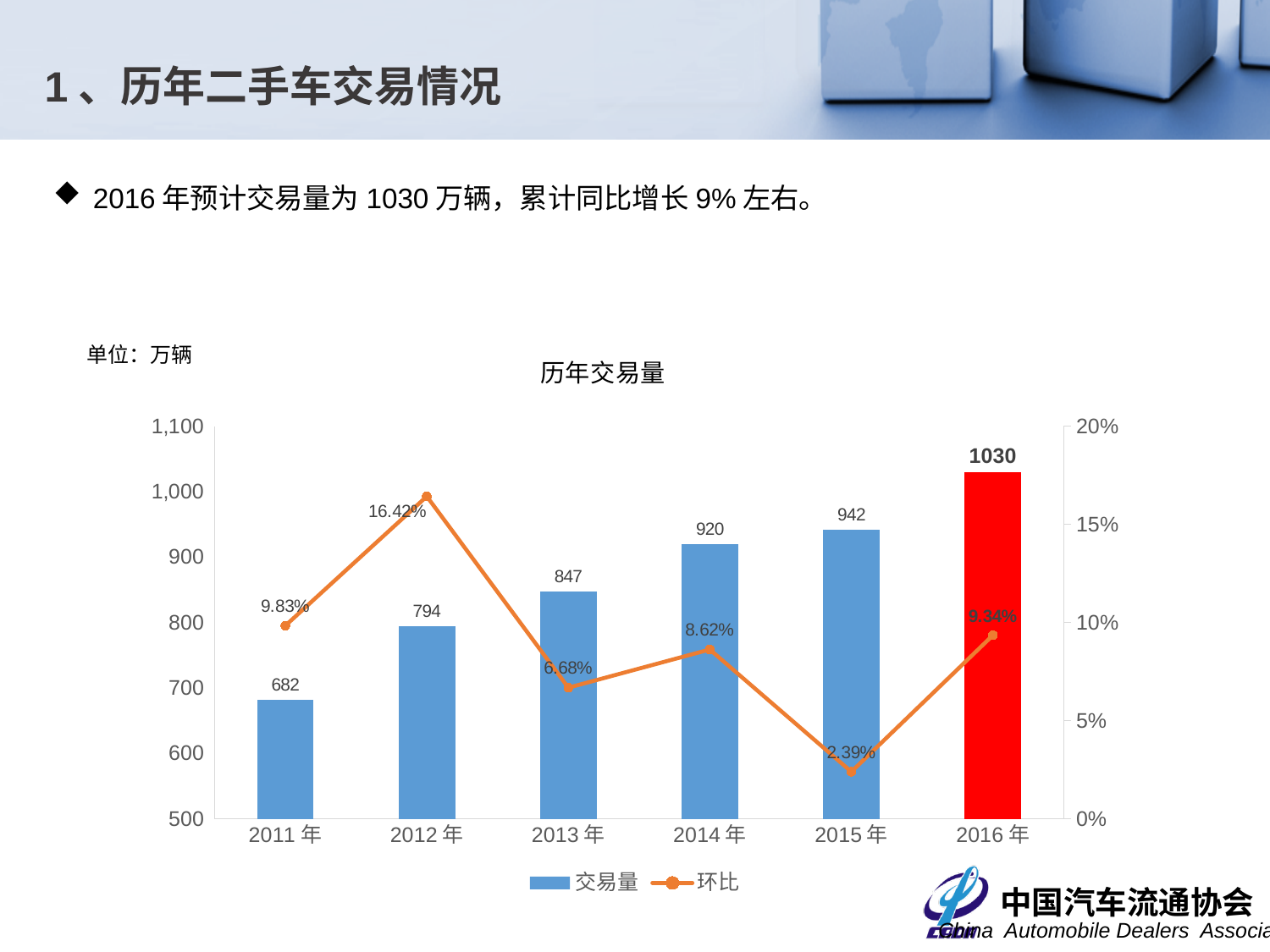

1、历年二手车交易情况
2016年预计交易量为1030万辆，累计同比增长9%左右。
单位：万辆

### Chart: 历年交易量

| Category | 交易量 | 环比 |
|---|---|---|
| 2011年 | 682.0 | 0.09830000000000003 |
| 2012年 | 794.0 | 0.164222873900293 |
| 2013年 | 847.0 | 0.06675062972292192 |
| 2014年 | 920.0 | 0.08618654073199535 |
| 2015年 | 942.0 | 0.02391304347826091 |
| 2016年 | 1030.0 | 0.0934182590233545 |